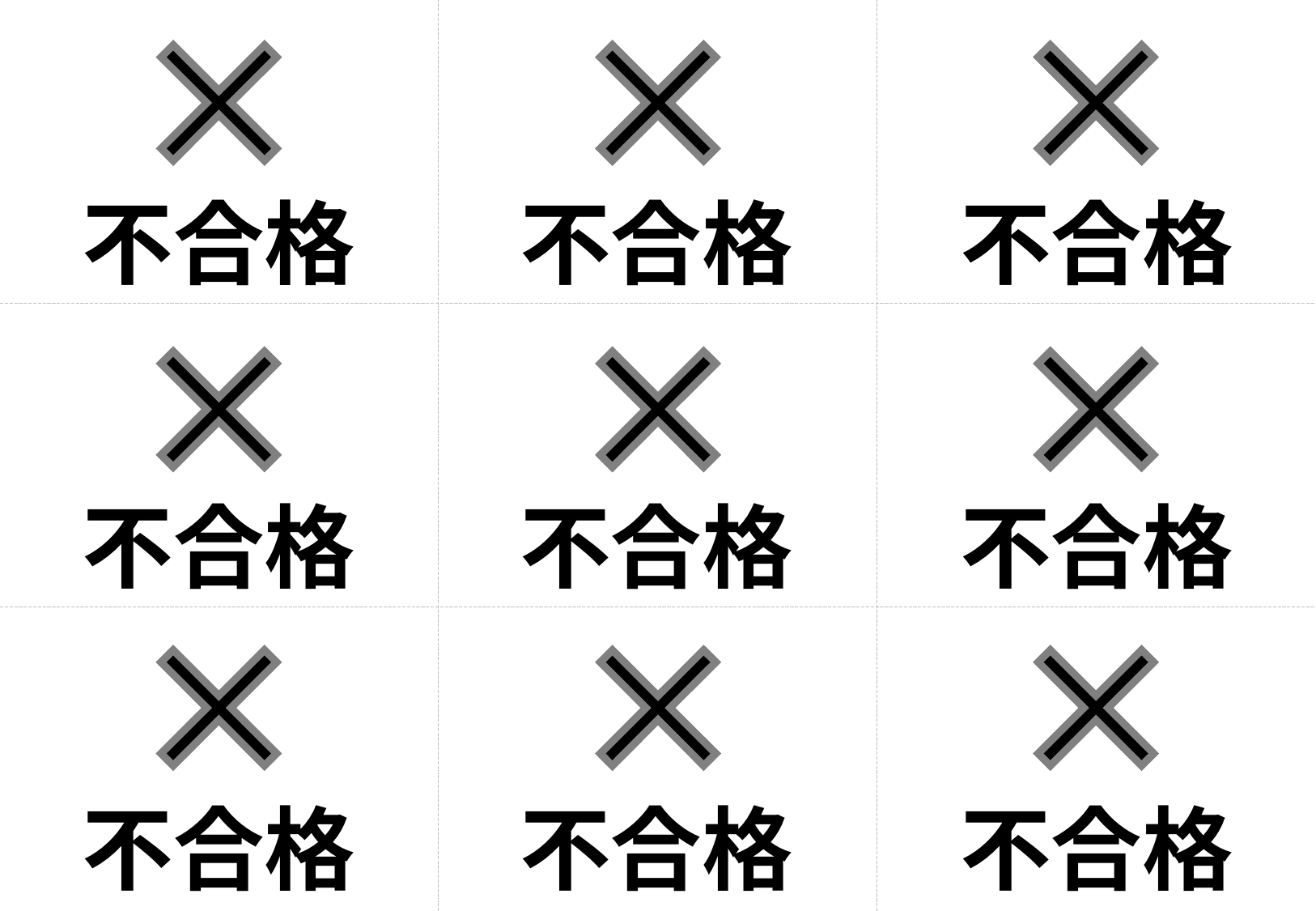

不合格
不合格
不合格

不合格
不合格
不合格

不合格
不合格
不合格